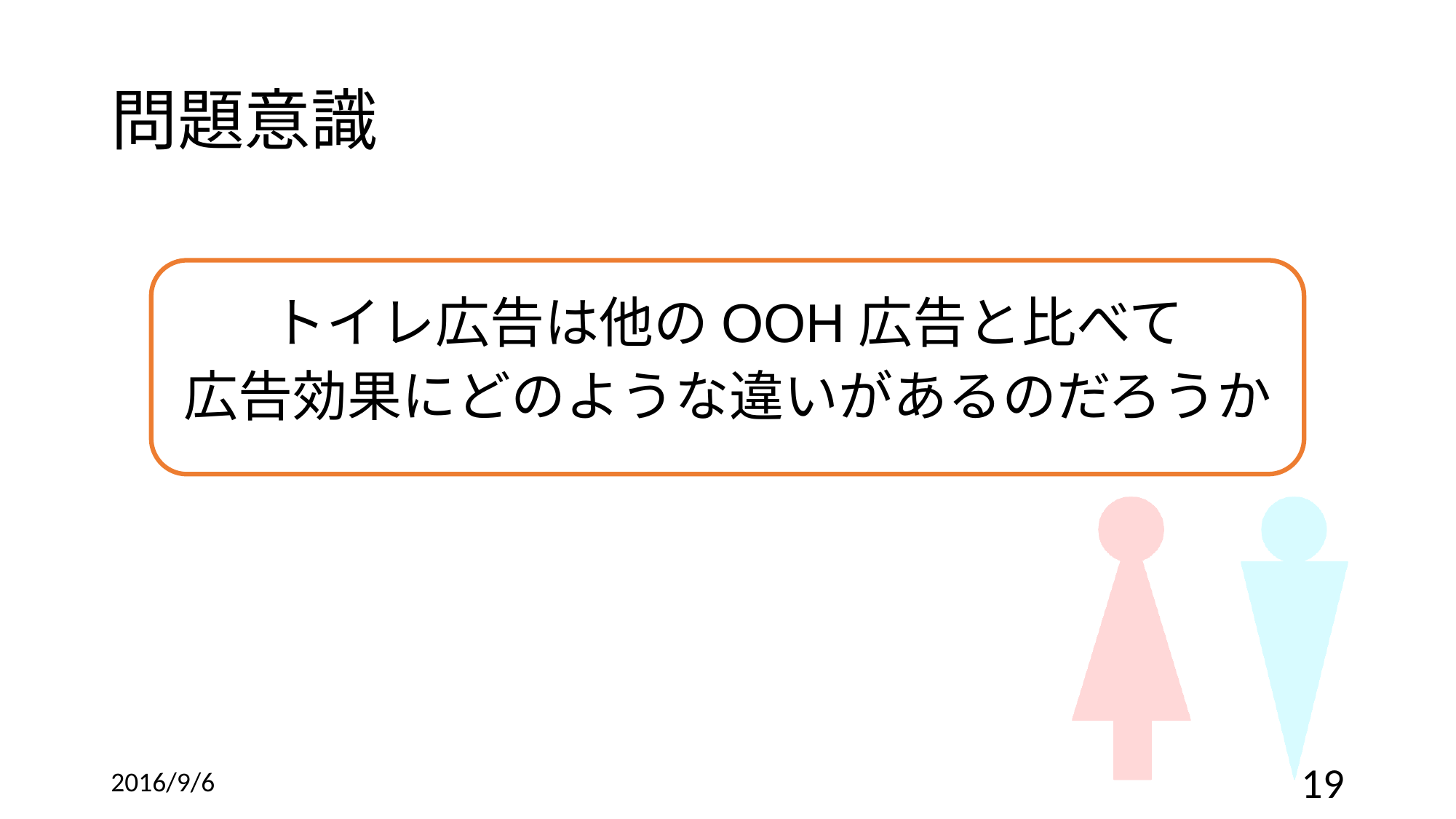

# 問題意識

トイレ広告は他のOOH広告と比べて
広告効果にどのような違いがあるのだろうか
2016/9/6
19